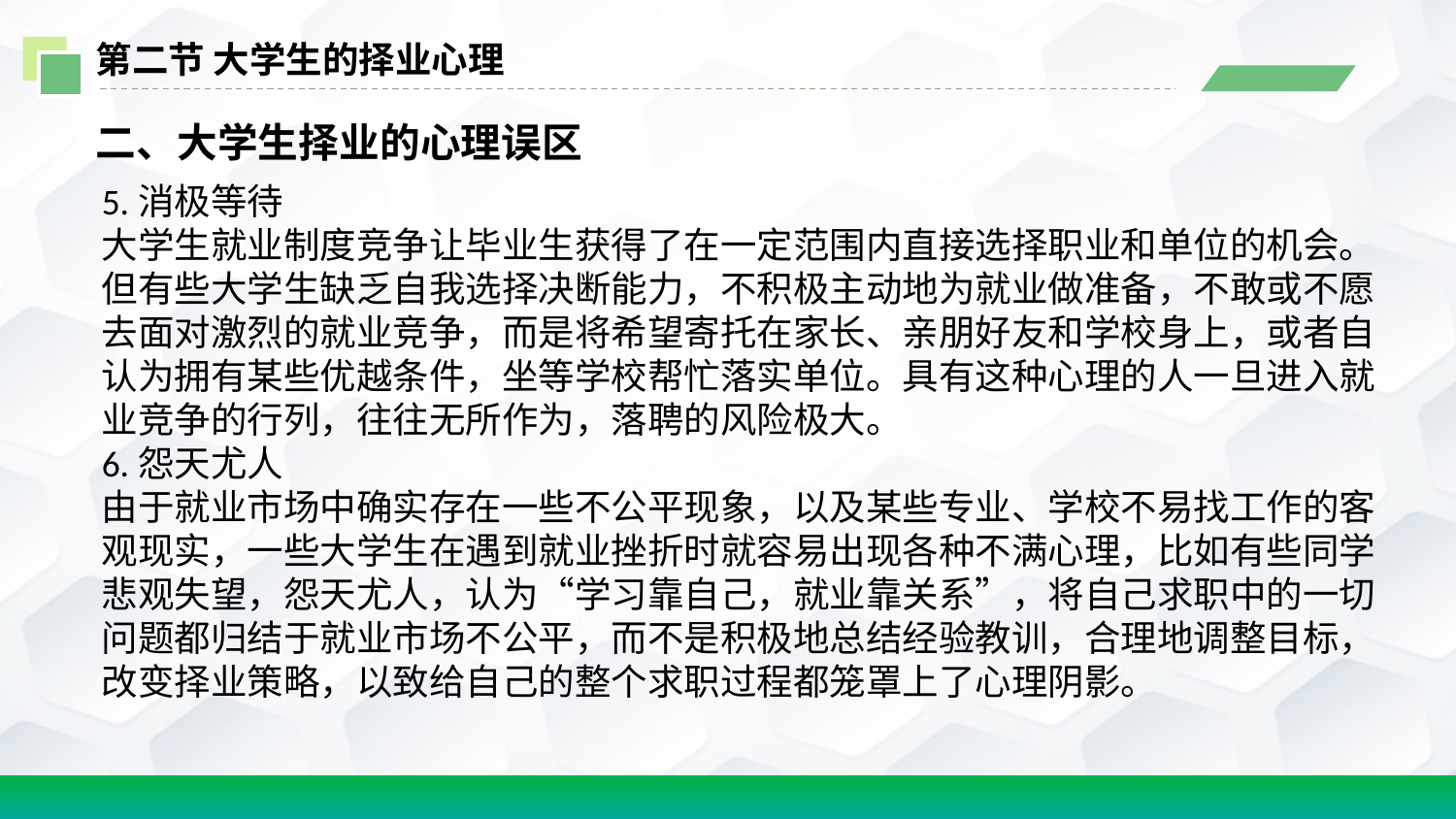

第二节 大学生的择业心理
二、大学生择业的心理误区
5.消极等待
大学生就业制度竞争让毕业生获得了在一定范围内直接选择职业和单位的机会。但有些大学生缺乏自我选择决断能力，不积极主动地为就业做准备，不敢或不愿去面对激烈的就业竞争，而是将希望寄托在家长、亲朋好友和学校身上，或者自认为拥有某些优越条件，坐等学校帮忙落实单位。具有这种心理的人一旦进入就业竞争的行列，往往无所作为，落聘的风险极大。
6.怨天尤人
由于就业市场中确实存在一些不公平现象，以及某些专业、学校不易找工作的客观现实，一些大学生在遇到就业挫折时就容易出现各种不满心理，比如有些同学悲观失望，怨天尤人，认为“学习靠自己，就业靠关系”，将自己求职中的一切问题都归结于就业市场不公平，而不是积极地总结经验教训，合理地调整目标，改变择业策略，以致给自己的整个求职过程都笼罩上了心理阴影。